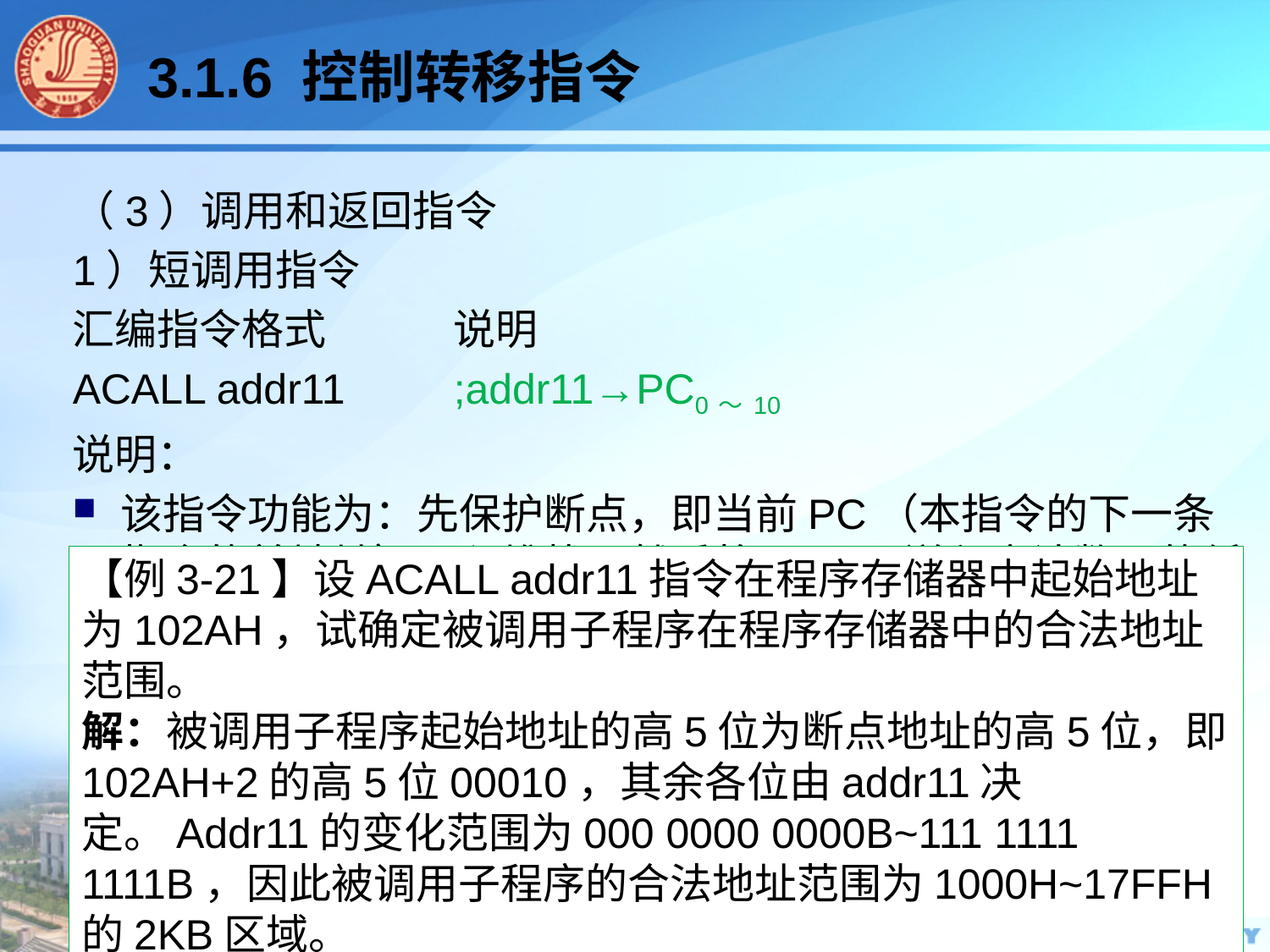

3.1.6 控制转移指令
（3）调用和返回指令
1）短调用指令
汇编指令格式	说明
ACALL addr11 	;addr11→PC0～10
说明：
该指令功能为：先保护断点，即当前PC（本指令的下一条指令的首地址）压入堆栈；然后将addr11送程序计数器的低11位PC0～10，PC 值的高5 位PC11～15保持原值不变。
本指令提供11位目标地址，限定所调用的子程序入口地址必须和本调用指令在同一2 KB范围内。
本指令为双字节、双周期指令。指令机器码为a10 a9 a810001 a7 a6 a5 a4 a3 a2 a1 a0，其中10001是ACALL指令的操作码。
【例3-21】设ACALL addr11指令在程序存储器中起始地址为102AH，试确定被调用子程序在程序存储器中的合法地址范围。
解：被调用子程序起始地址的高5位为断点地址的高5位，即102AH+2的高5位00010，其余各位由addr11决定。Addr11的变化范围为000 0000 0000B~111 1111 1111B，因此被调用子程序的合法地址范围为1000H~17FFH的2KB区域。
             0001 0000 0000 0000B~ 0001 0111 1111 1111B